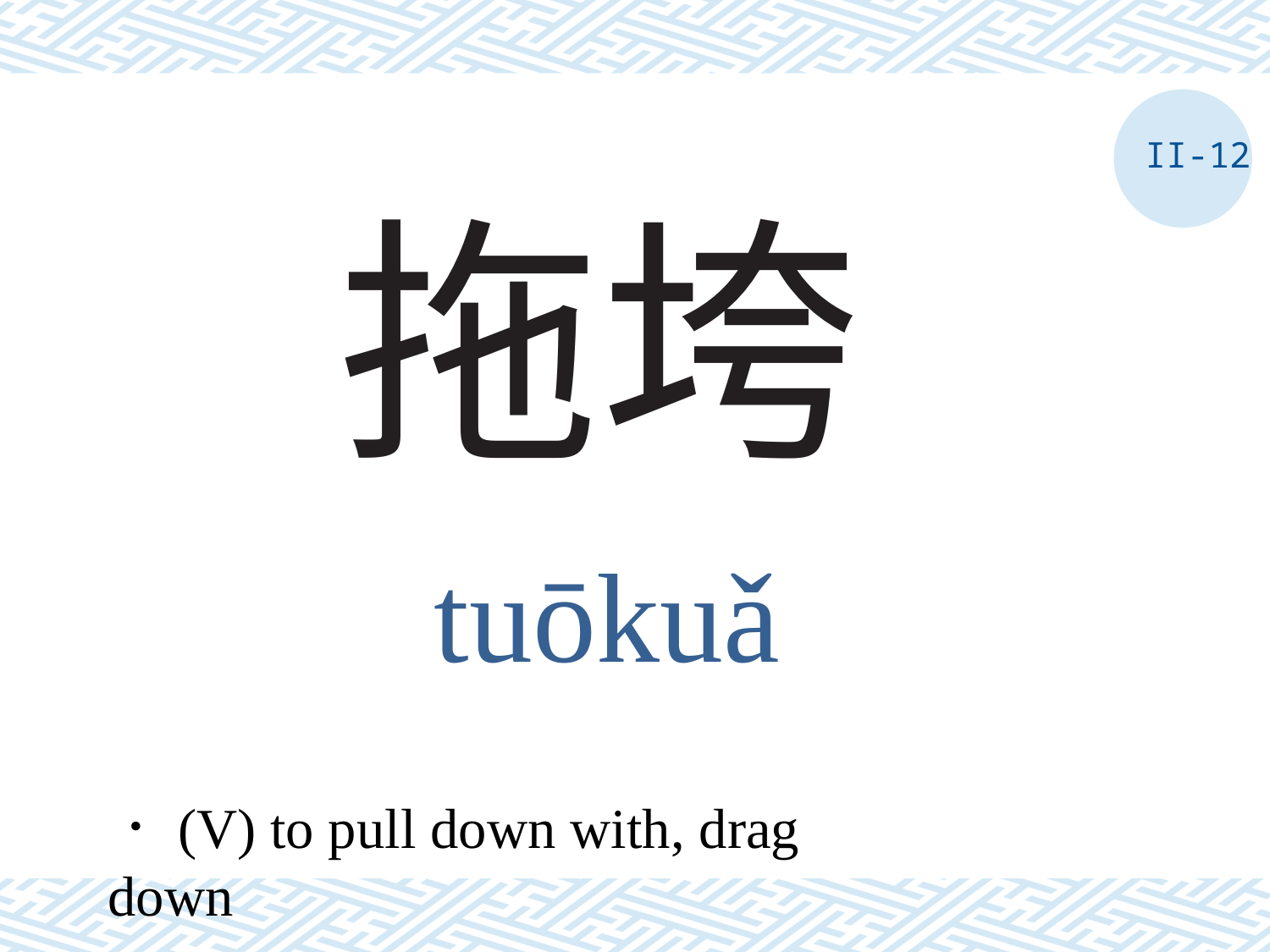

II-12

# 拖垮
tuōkuǎ
．(V) to pull down with, drag down